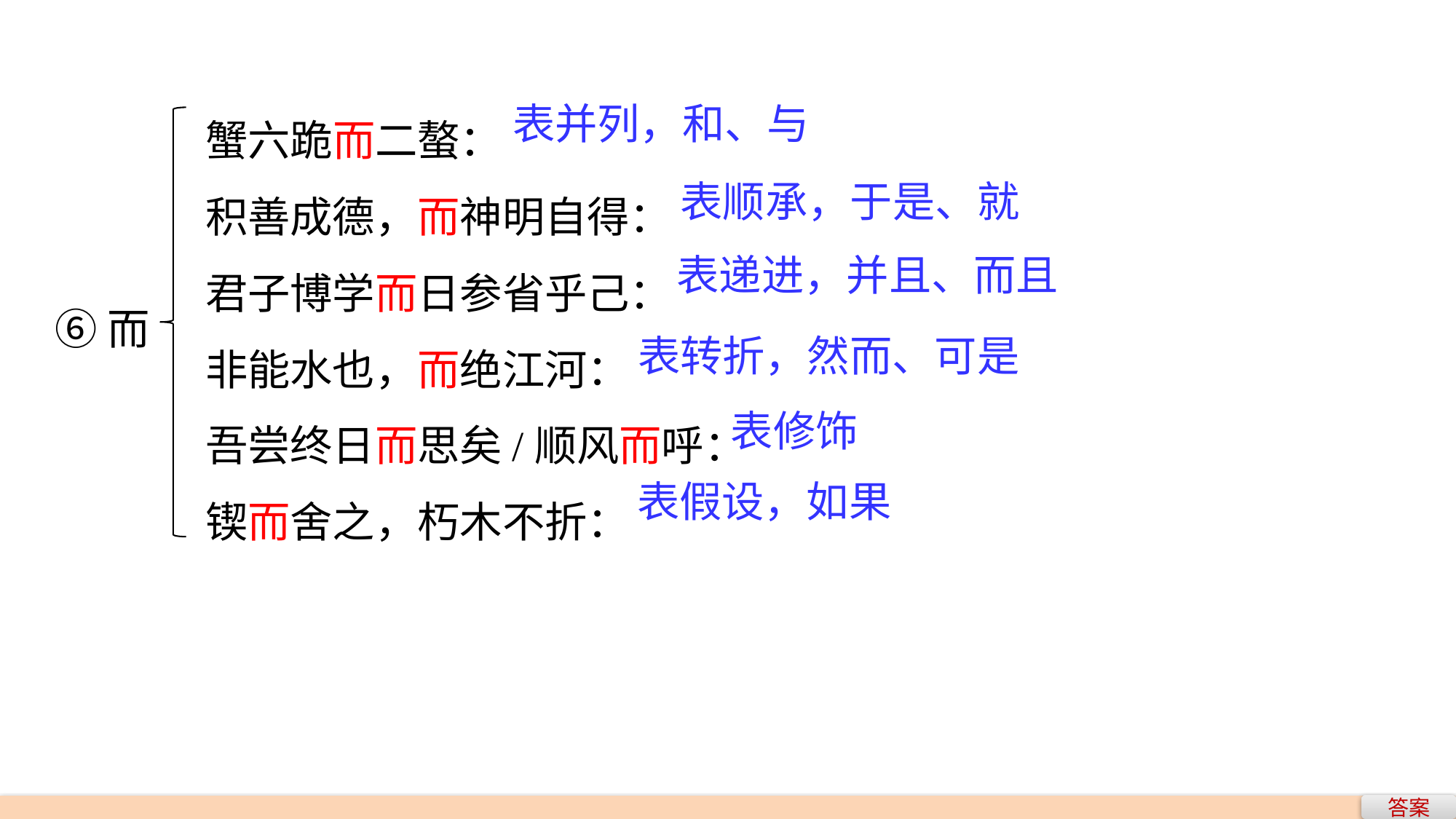

蟹六跪而二螯：
积善成德，而神明自得：
君子博学而日参省乎己：
非能水也，而绝江河：
吾尝终日而思矣/顺风而呼：
锲而舍之，朽木不折：
表并列，和、与

表顺承，于是、就
表递进，并且、而且
⑥而
表转折，然而、可是
表修饰
表假设，如果
答案